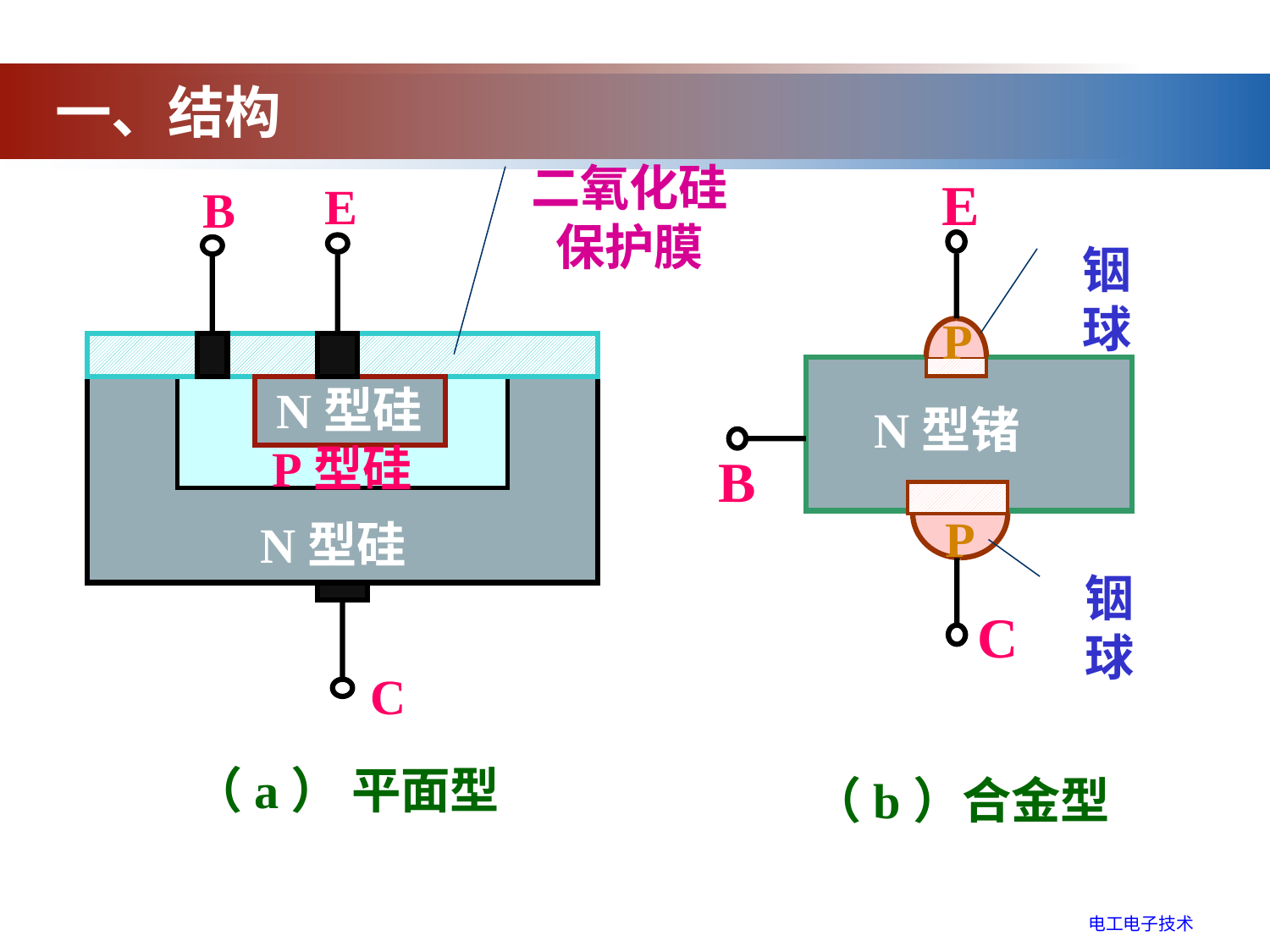

一、结构
二氧化硅保护膜
E

B

N型硅
P型硅
N型硅

C
（a） 平面型
E

P

N型锗

B

P

C
（b）合金型
铟球
铟球
电工电子技术